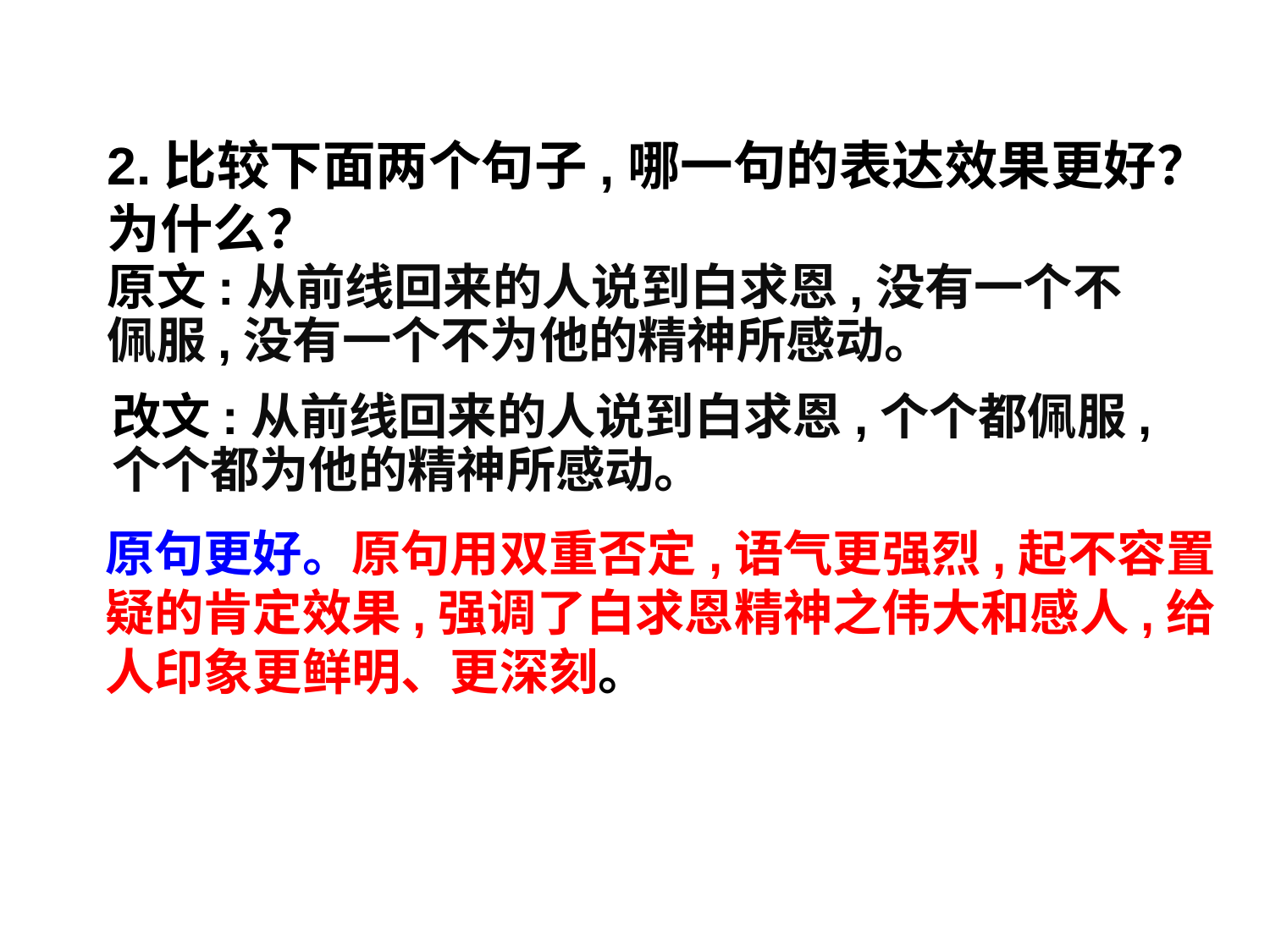

2.比较下面两个句子,哪一句的表达效果更好？为什么？
原文:从前线回来的人说到白求恩,没有一个不佩服,没有一个不为他的精神所感动。
改文:从前线回来的人说到白求恩,个个都佩服,个个都为他的精神所感动。
原句更好。原句用双重否定,语气更强烈,起不容置疑的肯定效果,强调了白求恩精神之伟大和感人,给人印象更鲜明、更深刻。